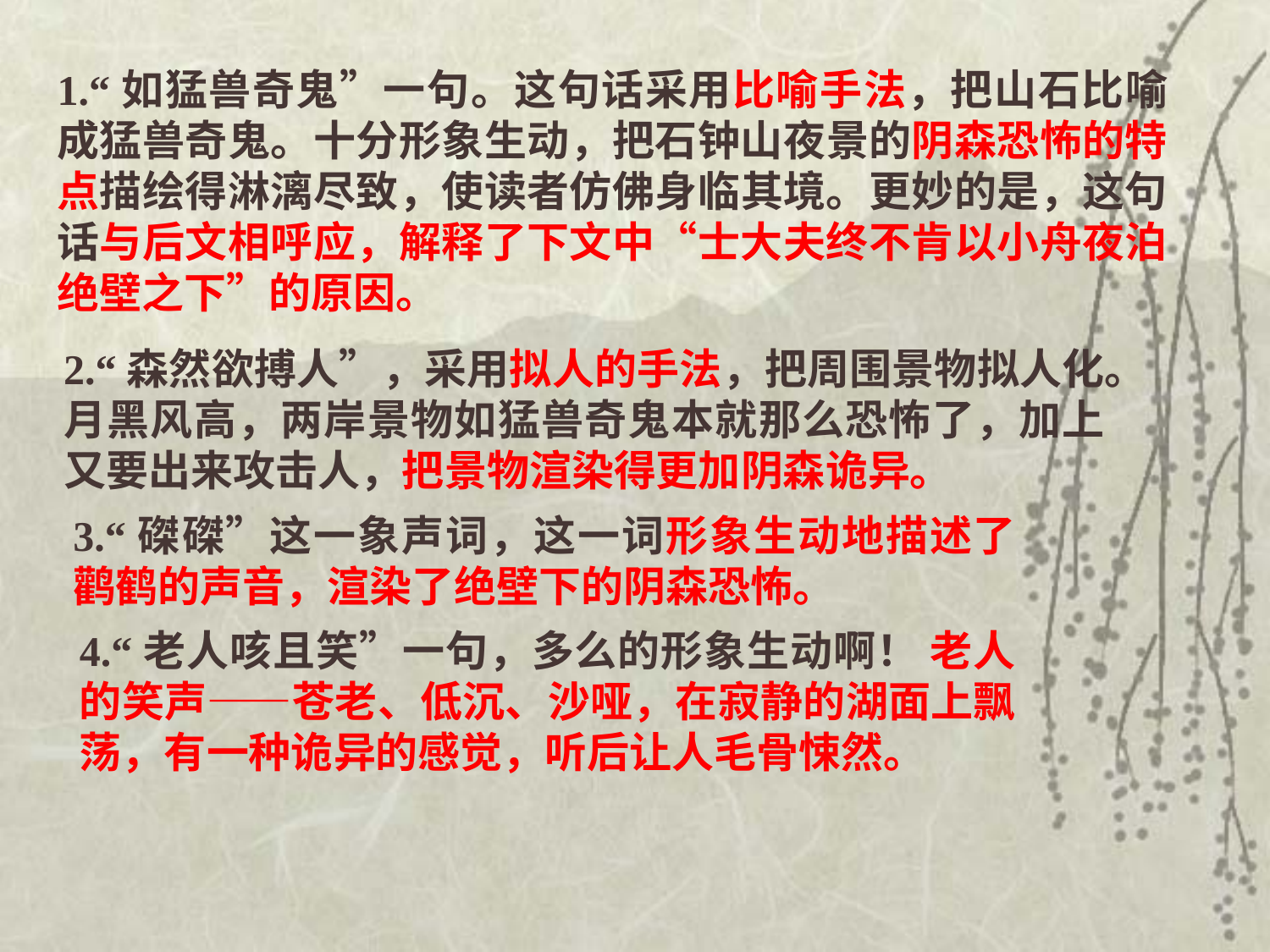

1.“如猛兽奇鬼”一句。这句话采用比喻手法，把山石比喻成猛兽奇鬼。十分形象生动，把石钟山夜景的阴森恐怖的特点描绘得淋漓尽致，使读者仿佛身临其境。更妙的是，这句话与后文相呼应，解释了下文中“士大夫终不肯以小舟夜泊绝壁之下”的原因。
2.“森然欲搏人”，采用拟人的手法，把周围景物拟人化。月黑风高，两岸景物如猛兽奇鬼本就那么恐怖了，加上又要出来攻击人，把景物渲染得更加阴森诡异。
3.“磔磔”这一象声词，这一词形象生动地描述了鹳鹤的声音，渲染了绝壁下的阴森恐怖。
4.“老人咳且笑”一句，多么的形象生动啊！ 老人的笑声——苍老、低沉、沙哑，在寂静的湖面上飘荡，有一种诡异的感觉，听后让人毛骨悚然。